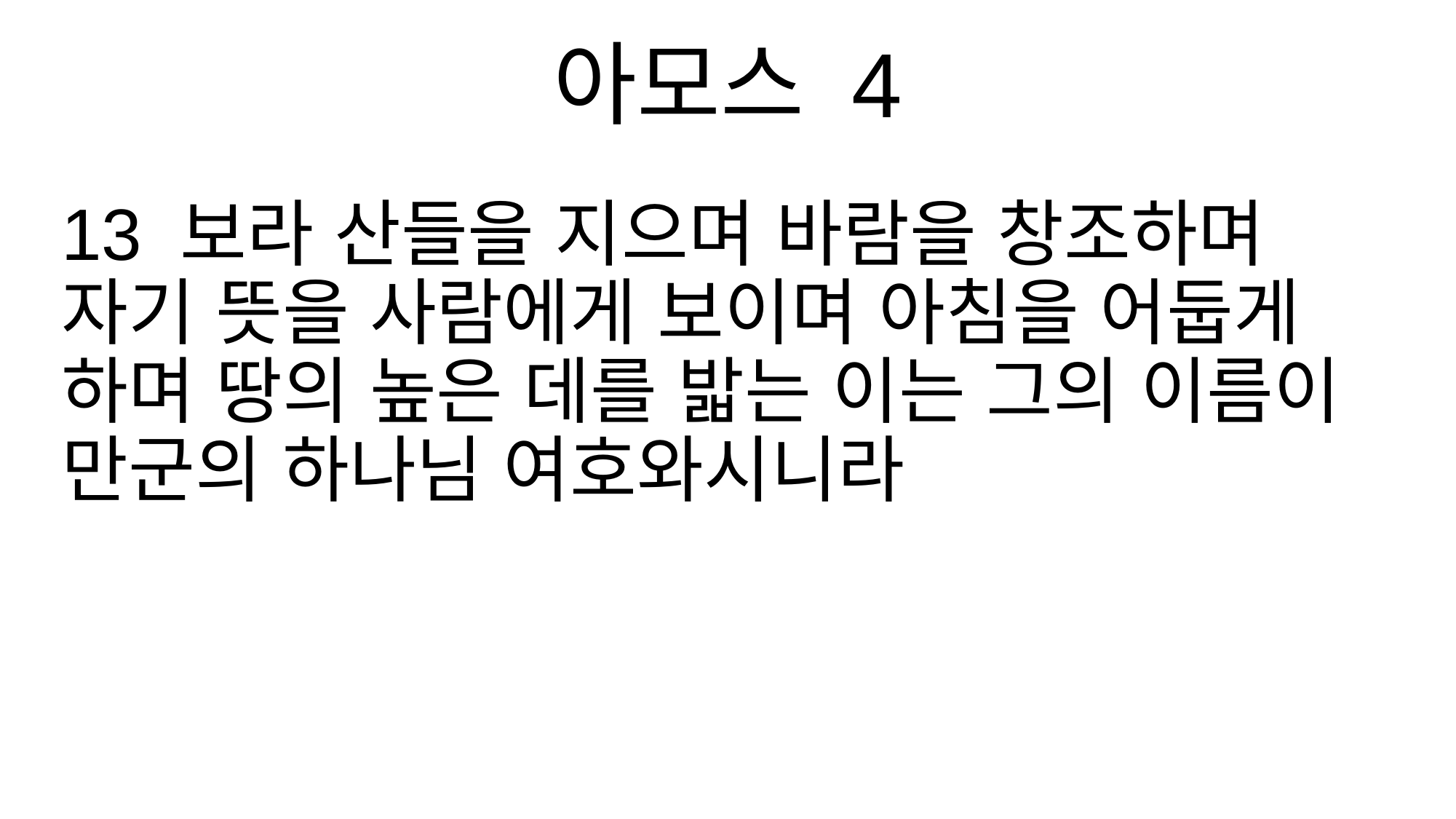

아모스 4
13 보라 산들을 지으며 바람을 창조하며 자기 뜻을 사람에게 보이며 아침을 어둡게 하며 땅의 높은 데를 밟는 이는 그의 이름이 만군의 하나님 여호와시니라